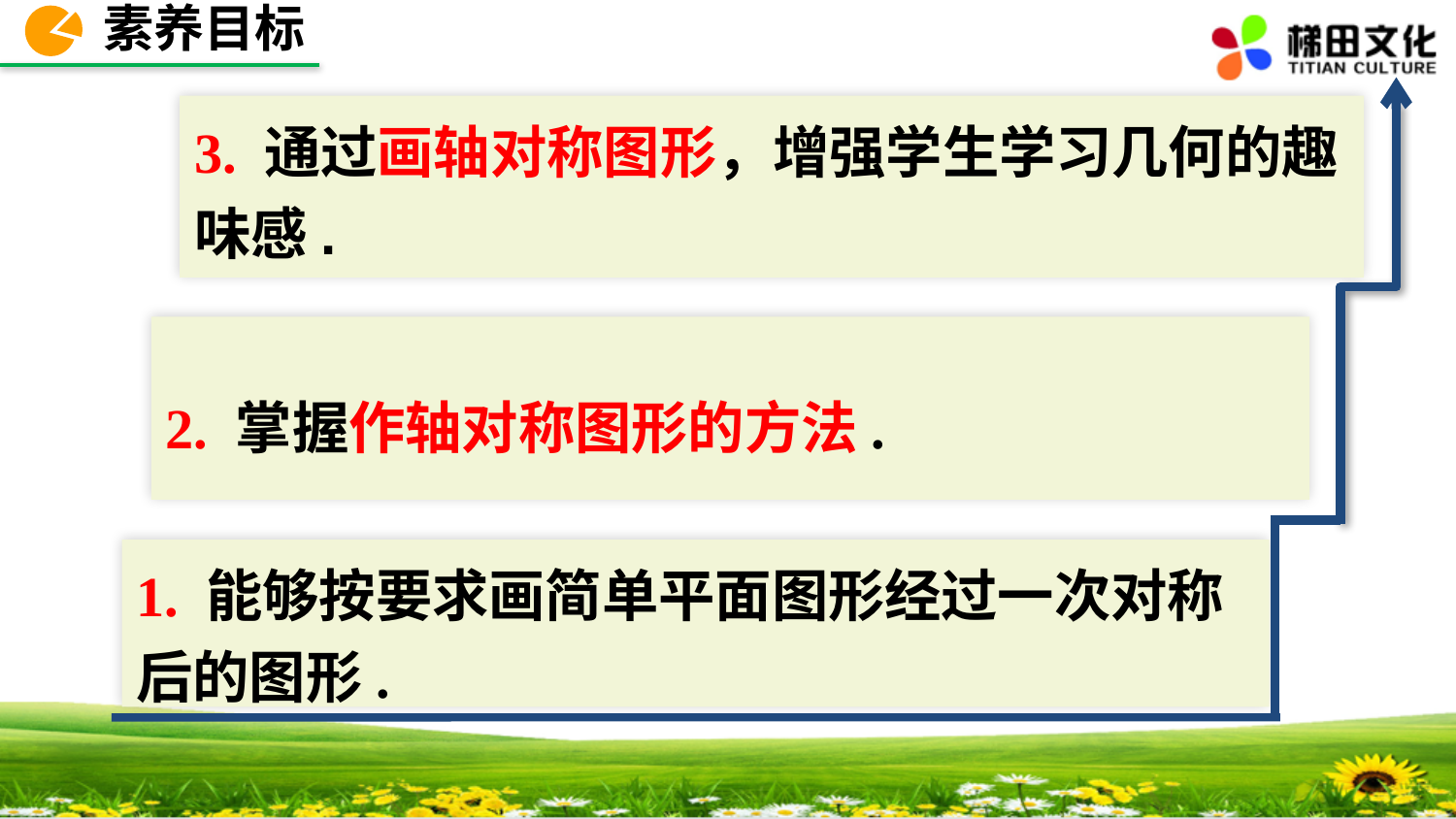

素养目标

3. 通过画轴对称图形，增强学生学习几何的趣味感.
2. 掌握作轴对称图形的方法.
1. 能够按要求画简单平面图形经过一次对称后的图形.